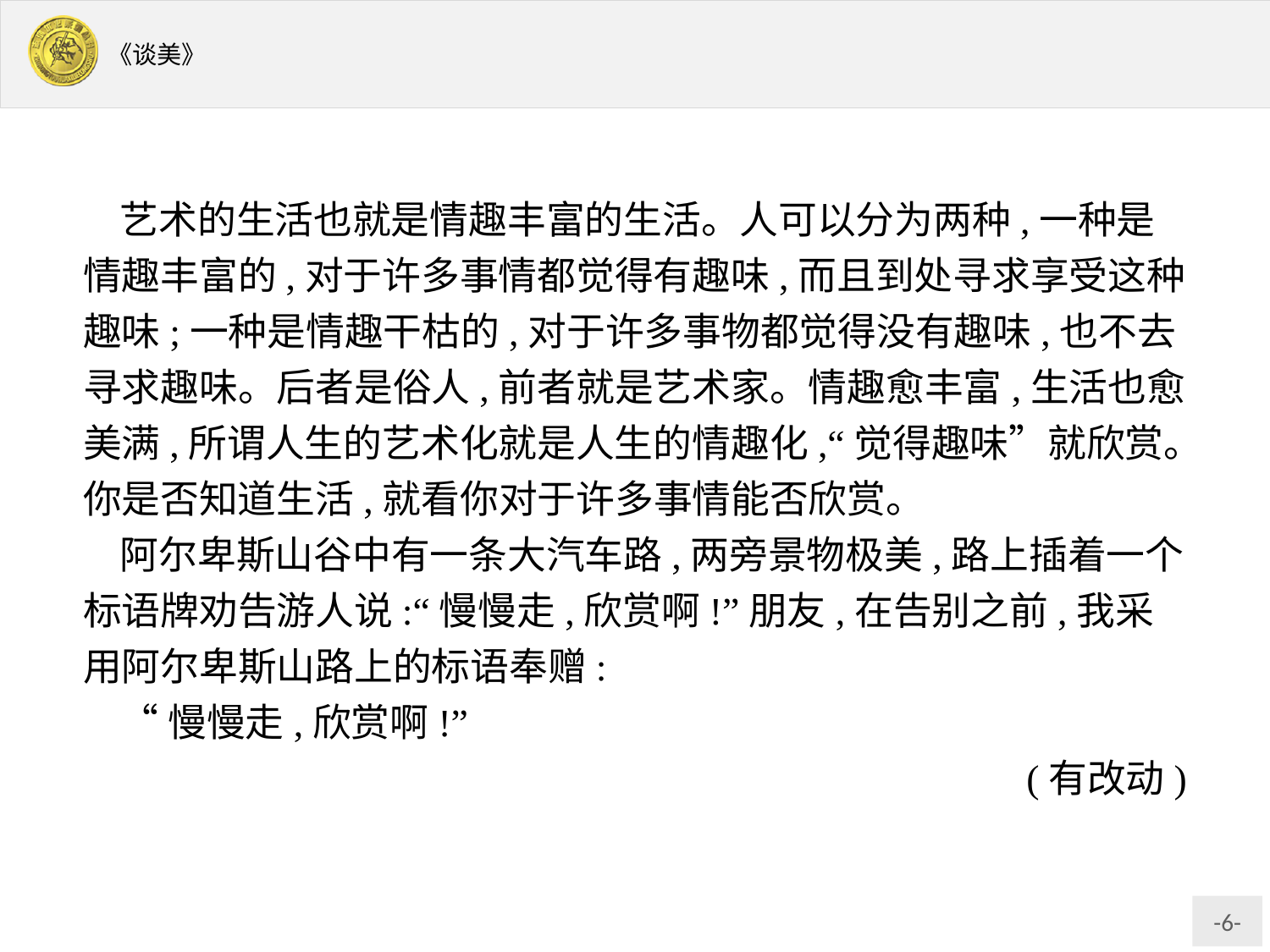

艺术的生活也就是情趣丰富的生活。人可以分为两种,一种是情趣丰富的,对于许多事情都觉得有趣味,而且到处寻求享受这种趣味;一种是情趣干枯的,对于许多事物都觉得没有趣味,也不去寻求趣味。后者是俗人,前者就是艺术家。情趣愈丰富,生活也愈美满,所谓人生的艺术化就是人生的情趣化,“觉得趣味”就欣赏。你是否知道生活,就看你对于许多事情能否欣赏。
阿尔卑斯山谷中有一条大汽车路,两旁景物极美,路上插着一个标语牌劝告游人说:“慢慢走,欣赏啊!”朋友,在告别之前,我采用阿尔卑斯山路上的标语奉赠:
“慢慢走,欣赏啊!”
(有改动)